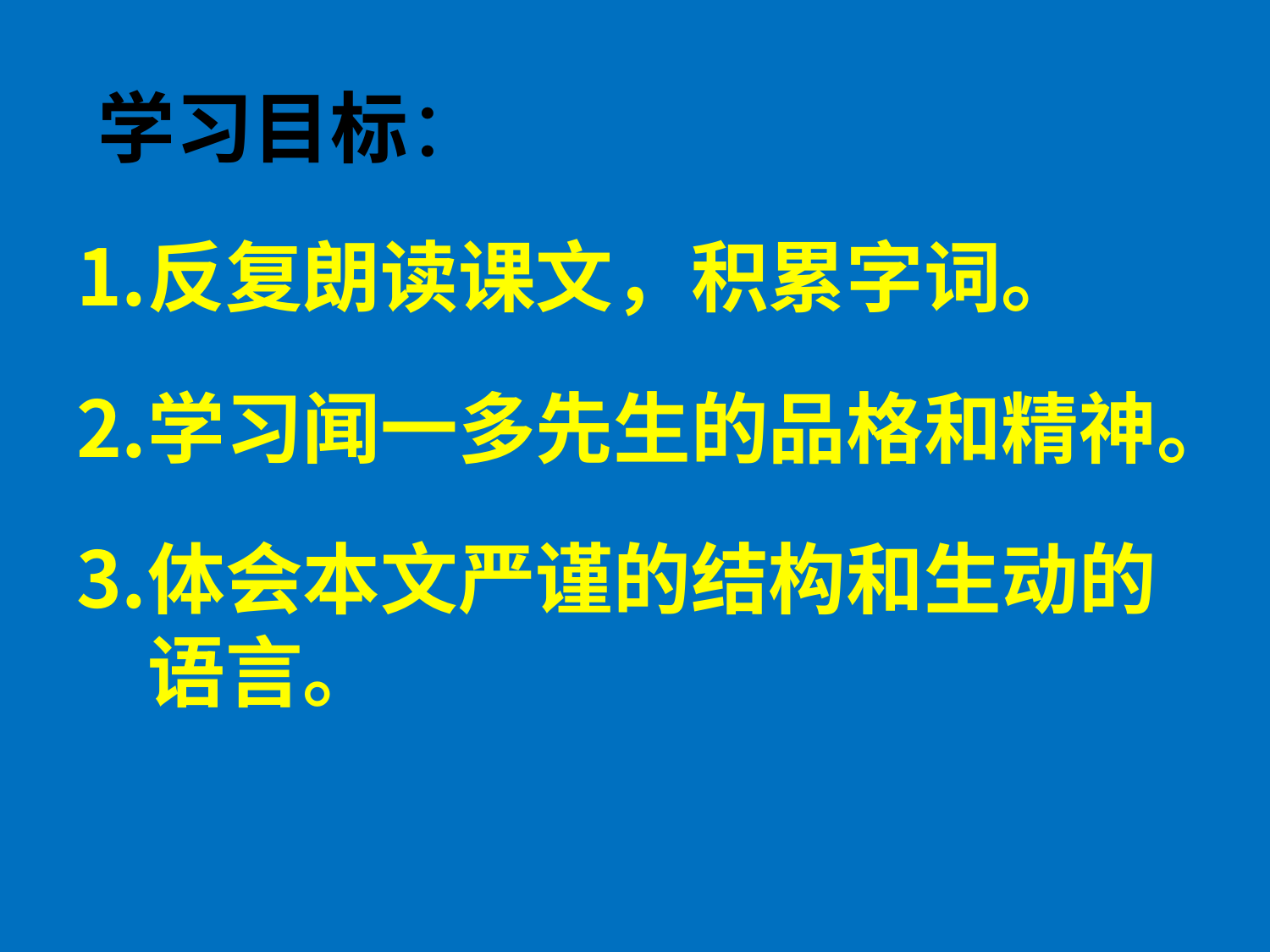

# 学习目标：
反复朗读课文，积累字词。
学习闻一多先生的品格和精神。
体会本文严谨的结构和生动的语言。